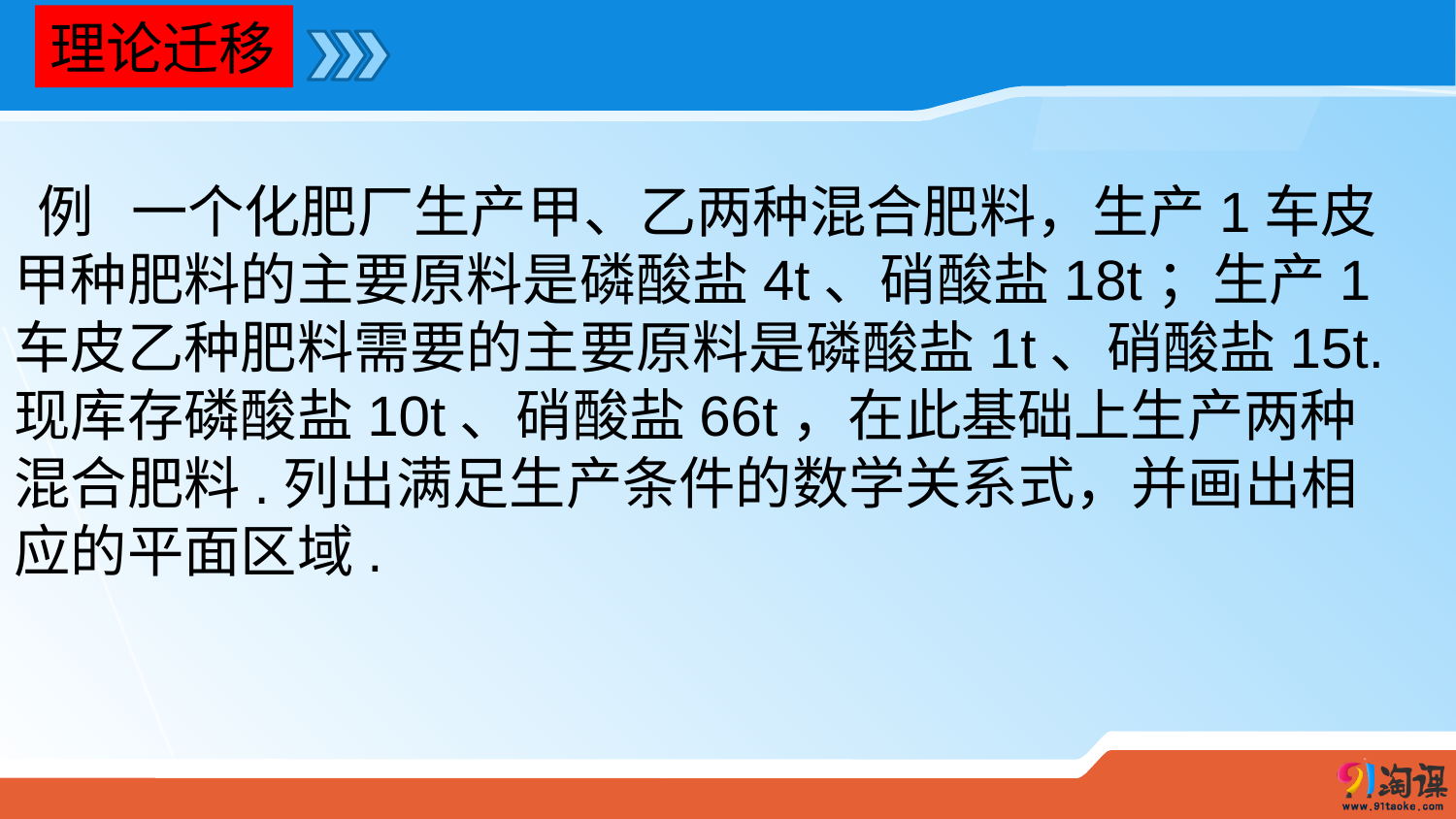

理论迁移
 例   一个化肥厂生产甲、乙两种混合肥料，生产1车皮甲种肥料的主要原料是磷酸盐4t、硝酸盐18t；生产1车皮乙种肥料需要的主要原料是磷酸盐1t、硝酸盐15t.现库存磷酸盐10t、硝酸盐66t，在此基础上生产两种混合肥料.列出满足生产条件的数学关系式，并画出相应的平面区域.